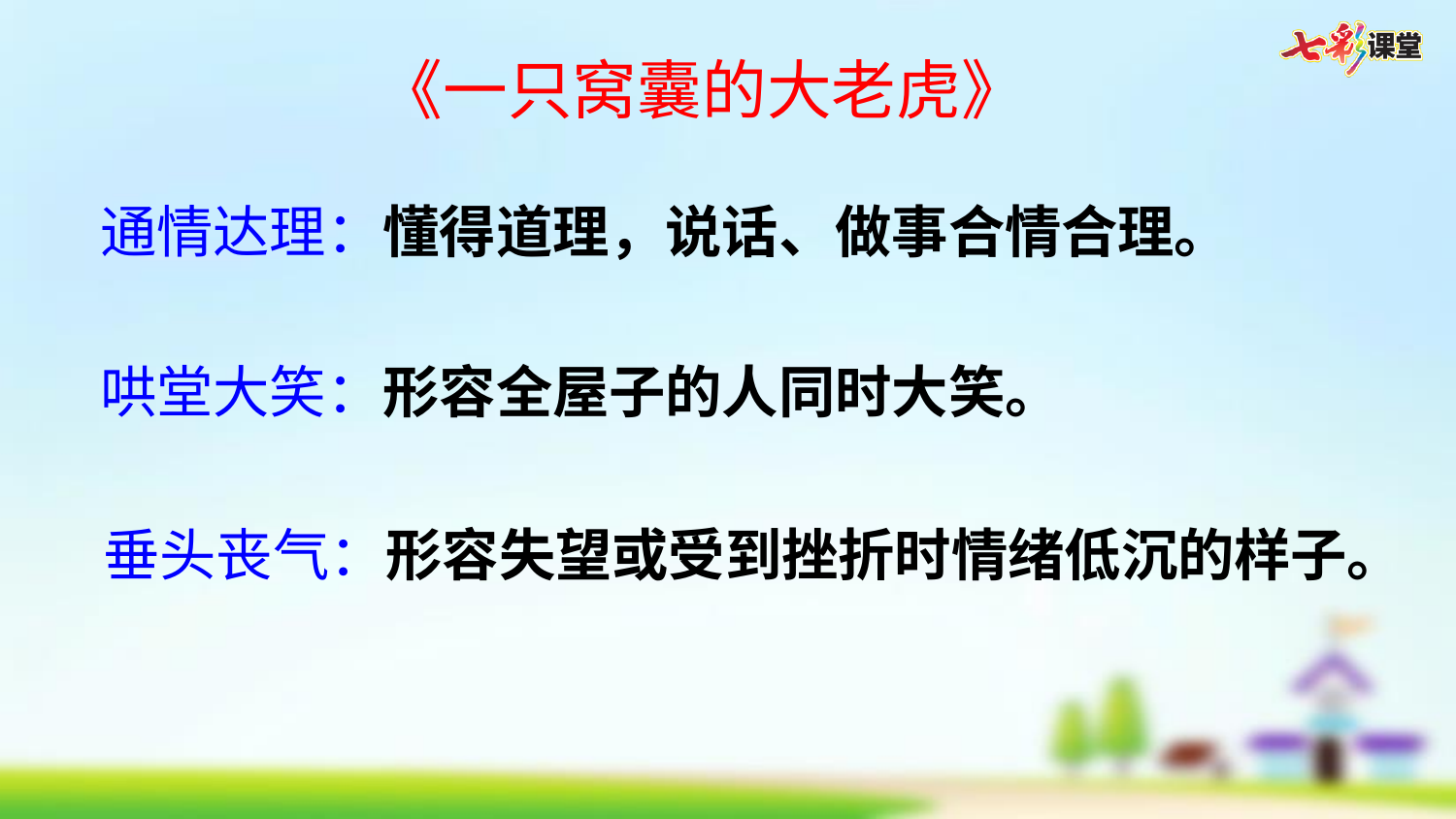

《一只窝囊的大老虎》
通情达理：懂得道理，说话、做事合情合理。
哄堂大笑：形容全屋子的人同时大笑。
垂头丧气：形容失望或受到挫折时情绪低沉的样子。